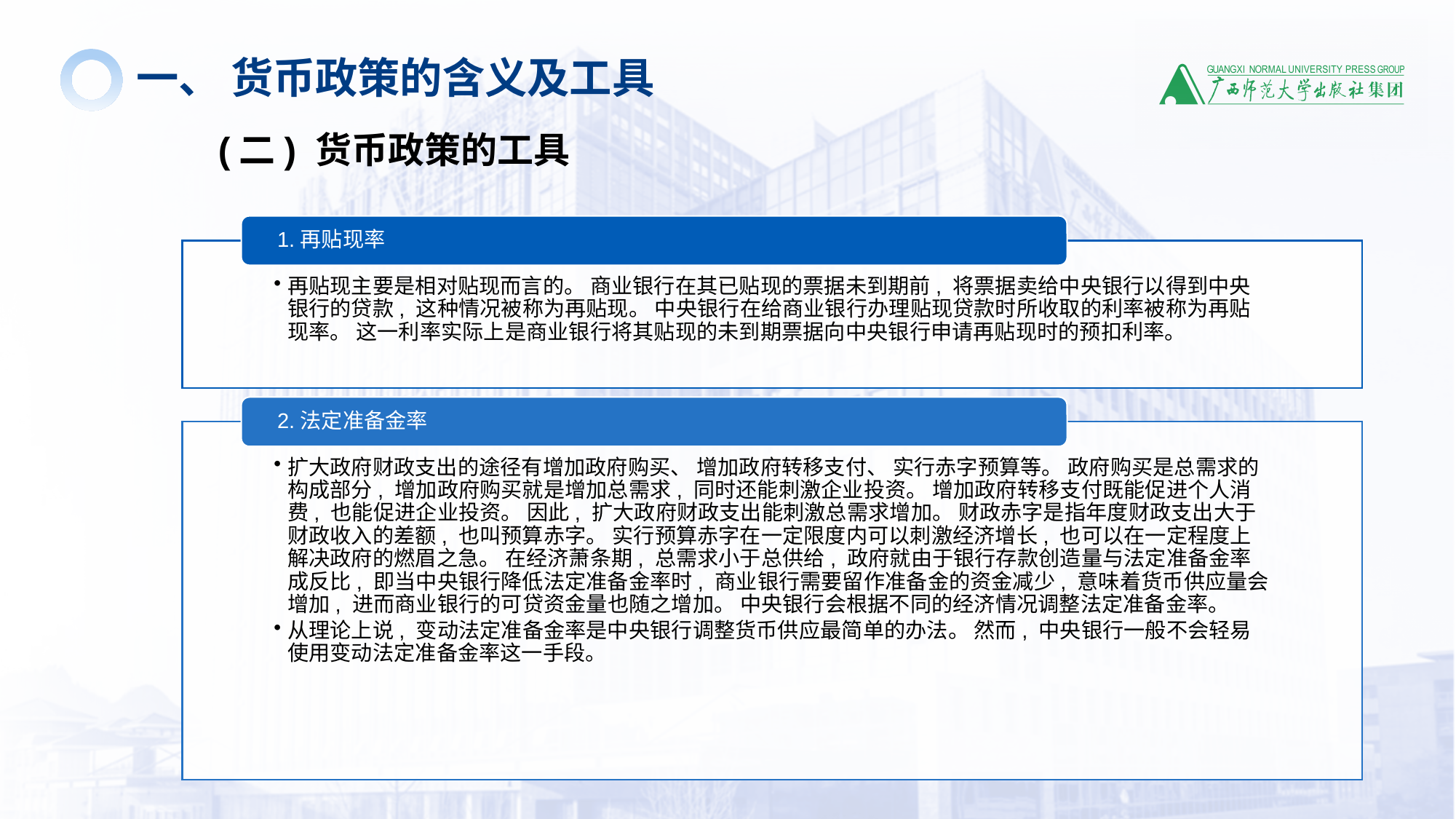

一、 货币政策的含义及工具

(二) 货币政策的工具
再贴现主要是相对贴现而言的。 商业银行在其已贴现的票据未到期前, 将票据卖给中央银行以得到中央银行的贷款, 这种情况被称为再贴现。 中央银行在给商业银行办理贴现贷款时所收取的利率被称为再贴现率。 这一利率实际上是商业银行将其贴现的未到期票据向中央银行申请再贴现时的预扣利率。
1.再贴现率
扩大政府财政支出的途径有增加政府购买、 增加政府转移支付、 实行赤字预算等。 政府购买是总需求的构成部分, 增加政府购买就是增加总需求, 同时还能刺激企业投资。 增加政府转移支付既能促进个人消费, 也能促进企业投资。 因此, 扩大政府财政支出能刺激总需求增加。 财政赤字是指年度财政支出大于财政收入的差额, 也叫预算赤字。 实行预算赤字在一定限度内可以刺激经济增长, 也可以在一定程度上解决政府的燃眉之急。 在经济萧条期, 总需求小于总供给, 政府就由于银行存款创造量与法定准备金率成反比, 即当中央银行降低法定准备金率时, 商业银行需要留作准备金的资金减少, 意味着货币供应量会增加, 进而商业银行的可贷资金量也随之增加。 中央银行会根据不同的经济情况调整法定准备金率。
从理论上说, 变动法定准备金率是中央银行调整货币供应最简单的办法。 然而, 中央银行一般不会轻易使用变动法定准备金率这一手段。
2.法定准备金率